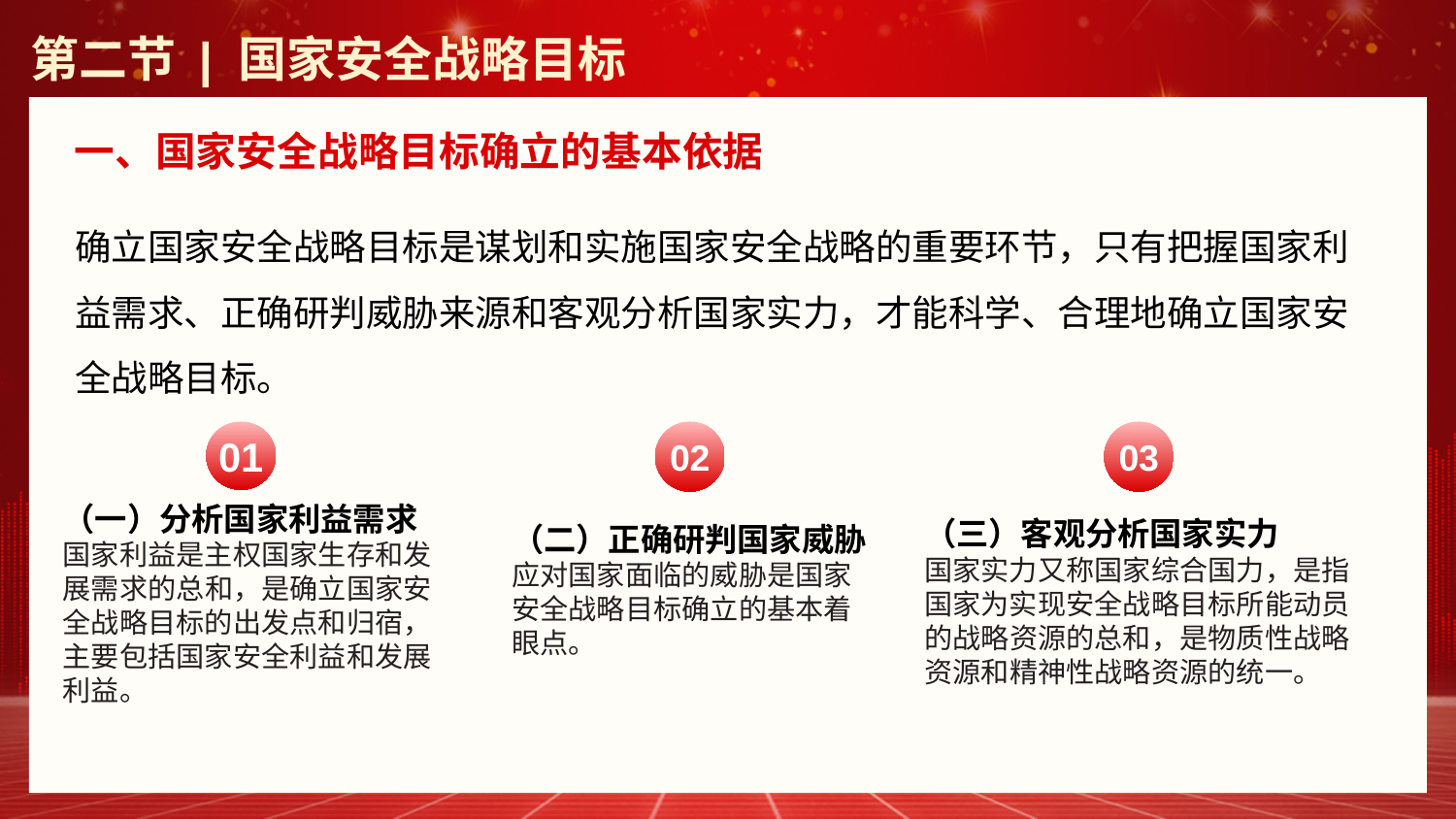

第二节 | 国家安全战略目标
一、国家安全战略目标确立的基本依据
确立国家安全战略目标是谋划和实施国家安全战略的重要环节，只有把握国家利益需求、正确研判威胁来源和客观分析国家实力，才能科学、合理地确立国家安全战略目标。
01
02
03
（一）分析国家利益需求
国家利益是主权国家生存和发展需求的总和，是确立国家安全战略目标的出发点和归宿，主要包括国家安全利益和发展利益。
（三）客观分析国家实力
国家实力又称国家综合国力，是指国家为实现安全战略目标所能动员的战略资源的总和，是物质性战略资源和精神性战略资源的统一。
（二）正确研判国家威胁
应对国家面临的威胁是国家安全战略目标确立的基本着眼点。